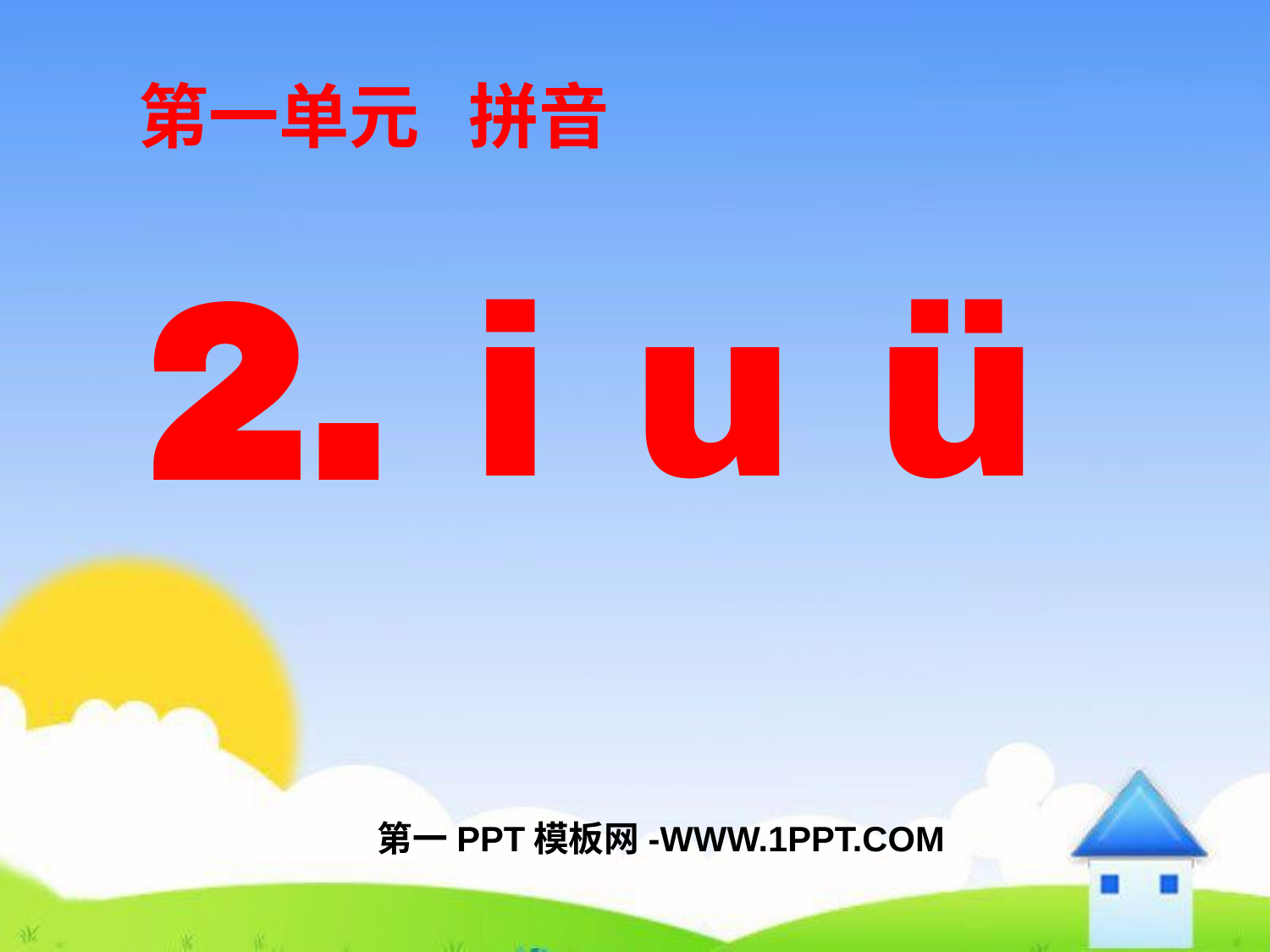

第一单元   拼音
2. i u ü
第一PPT模板网-WWW.1PPT.COM